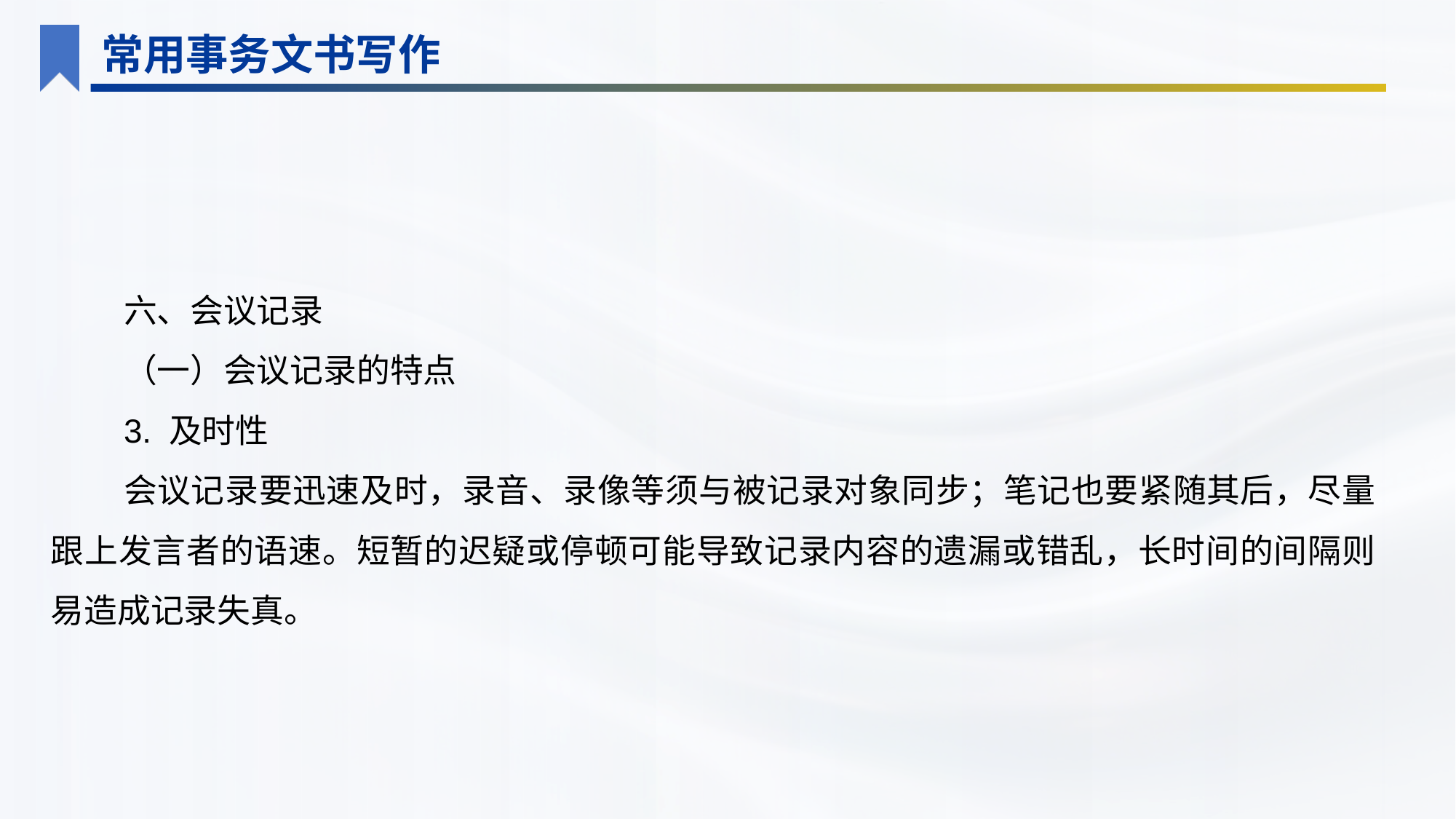

常用事务文书写作
六、会议记录
（一）会议记录的特点
3. 及时性
会议记录要迅速及时，录音、录像等须与被记录对象同步；笔记也要紧随其后，尽量跟上发言者的语速。短暂的迟疑或停顿可能导致记录内容的遗漏或错乱，长时间的间隔则易造成记录失真。